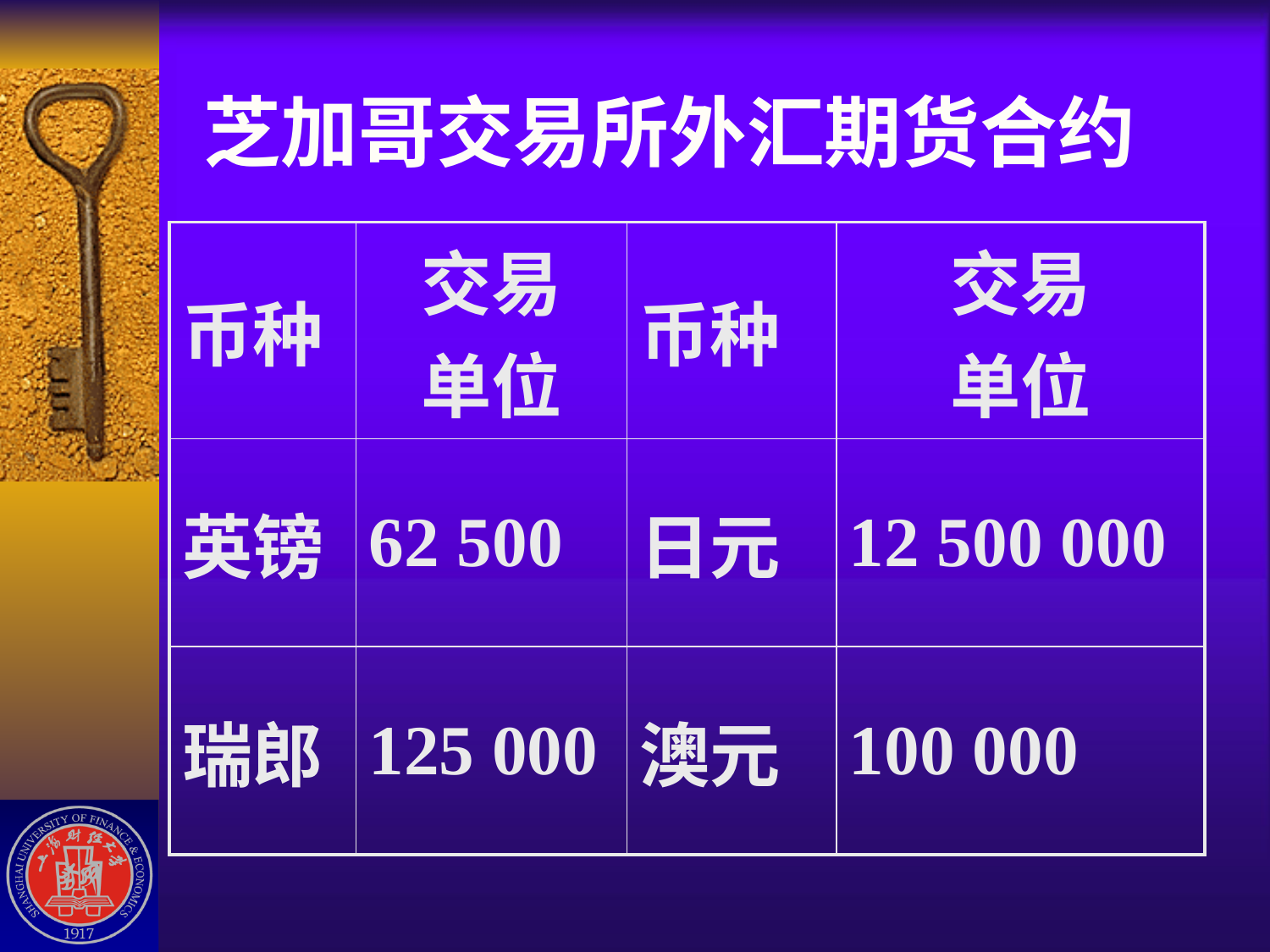

# 芝加哥交易所外汇期货合约
| 币种 | 交易 单位 | 币种 | 交易 单位 |
| --- | --- | --- | --- |
| 英镑 | 62 500 | 日元 | 12 500 000 |
| 瑞郎 | 125 000 | 澳元 | 100 000 |